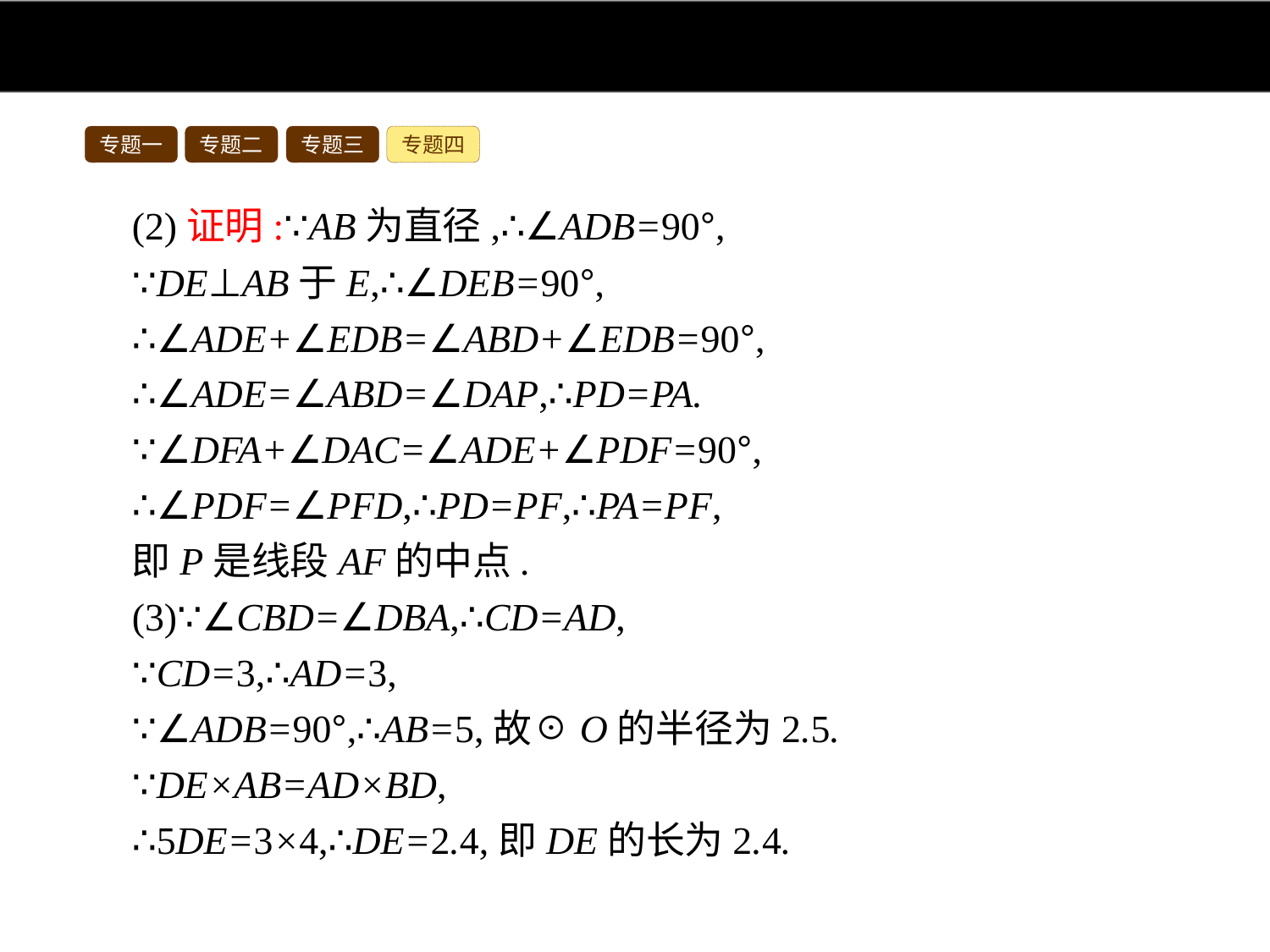

专题一
专题二
专题三
专题四
(2)证明:∵AB为直径,∴∠ADB=90°,
∵DE⊥AB于E,∴∠DEB=90°,
∴∠ADE+∠EDB=∠ABD+∠EDB=90°,
∴∠ADE=∠ABD=∠DAP,∴PD=PA.
∵∠DFA+∠DAC=∠ADE+∠PDF=90°,
∴∠PDF=∠PFD,∴PD=PF,∴PA=PF,
即P是线段AF的中点.
(3)∵∠CBD=∠DBA,∴CD=AD,
∵CD=3,∴AD=3,
∵∠ADB=90°,∴AB=5,故☉O的半径为2.5.
∵DE×AB=AD×BD,
∴5DE=3×4,∴DE=2.4,即DE的长为2.4.